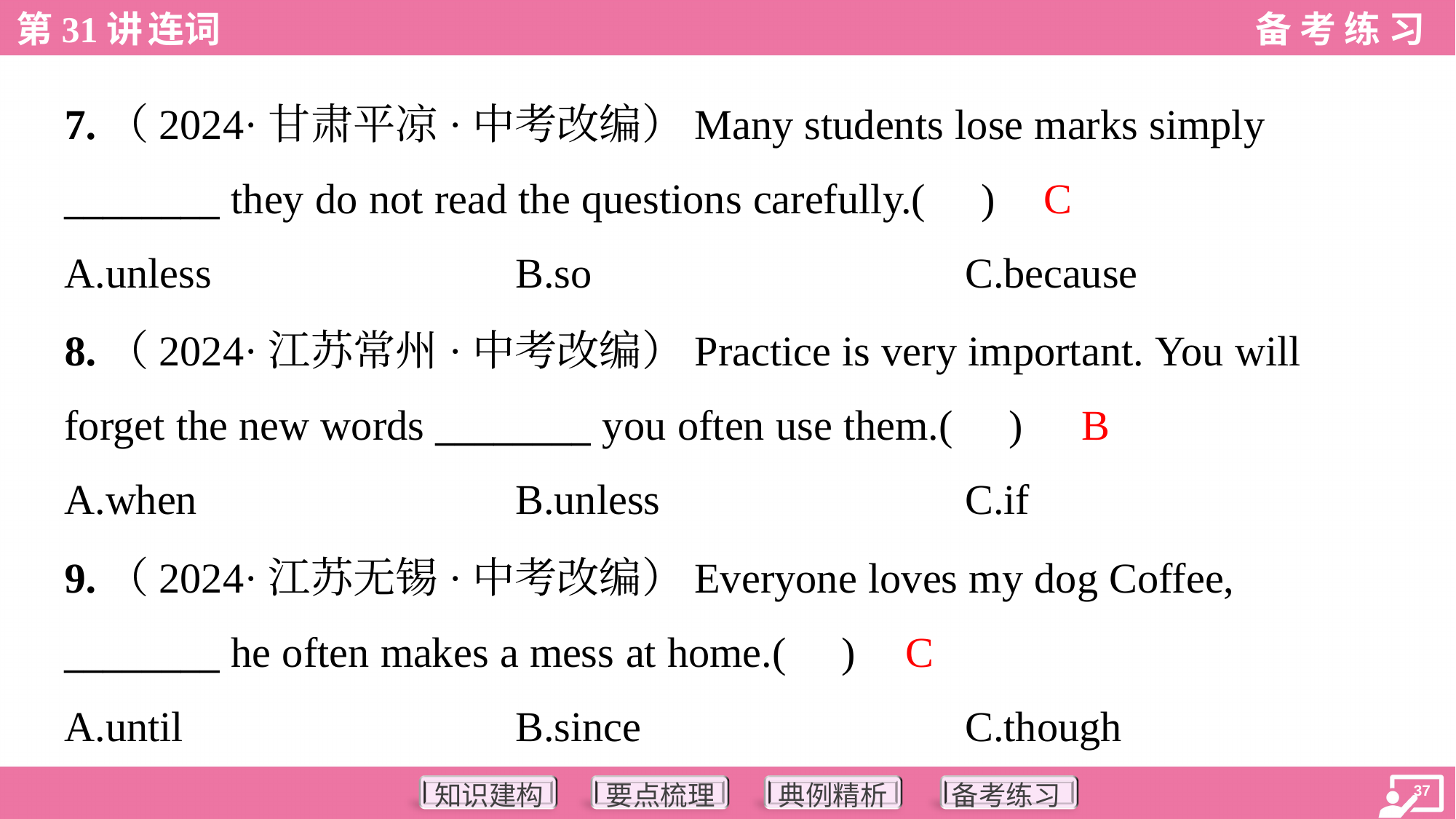

7.（2024·甘肃平凉·中考改编）Many students lose marks simply
________ they do not read the questions carefully.(     )
C
A.unless	B.so	C.because
8.（2024·江苏常州·中考改编）Practice is very important. You will
forget the new words ________ you often use them.(     )
B
A.when	B.unless	C.if
9.（2024·江苏无锡·中考改编）Everyone loves my dog Coffee,
________ he often makes a mess at home.(     )
C
A.until	B.since	C.though